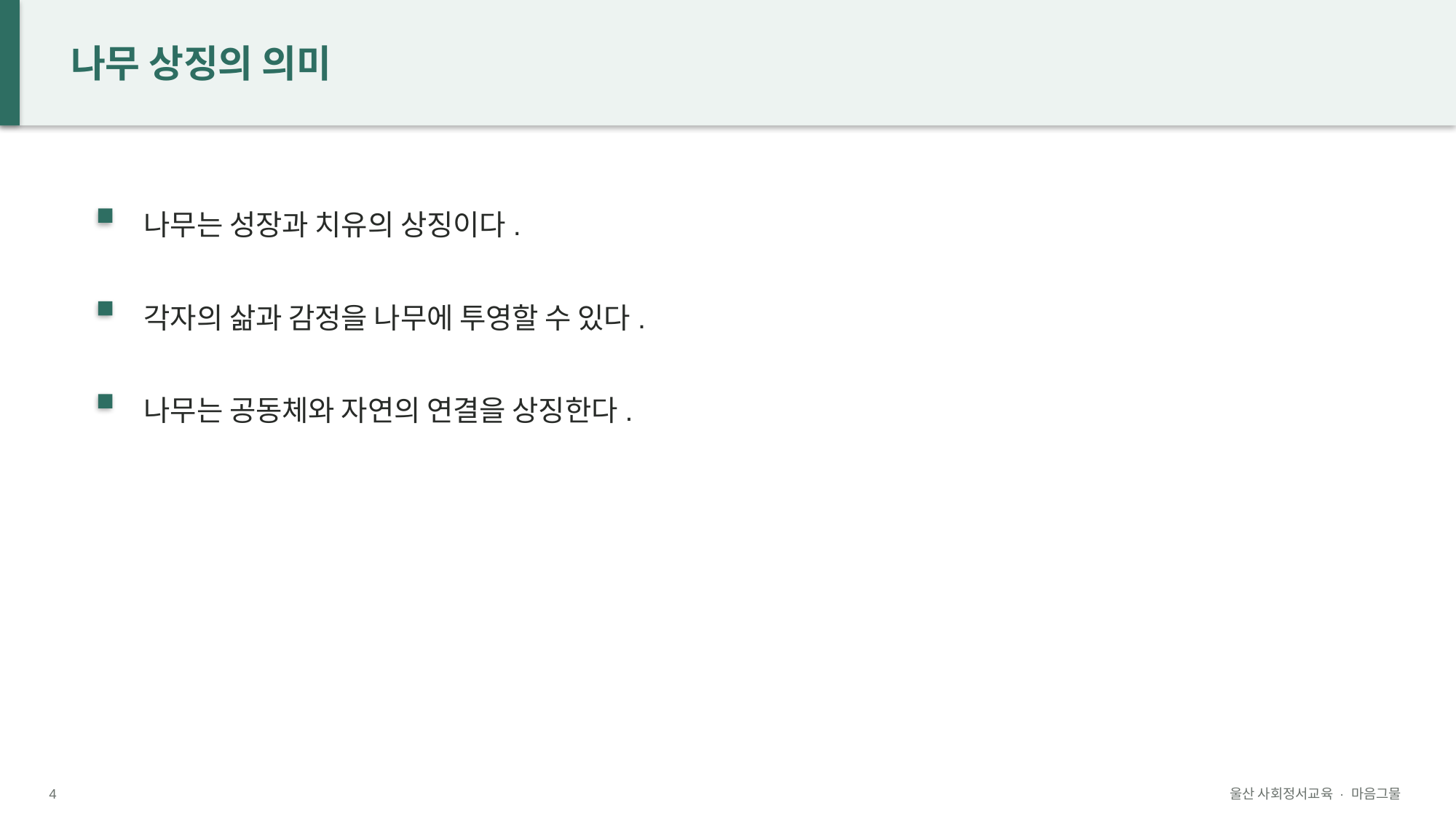

나무 상징의 의미
나무는 성장과 치유의 상징이다.

각자의 삶과 감정을 나무에 투영할 수 있다.

나무는 공동체와 자연의 연결을 상징한다.

4
울산 사회정서교육 · 마음그물